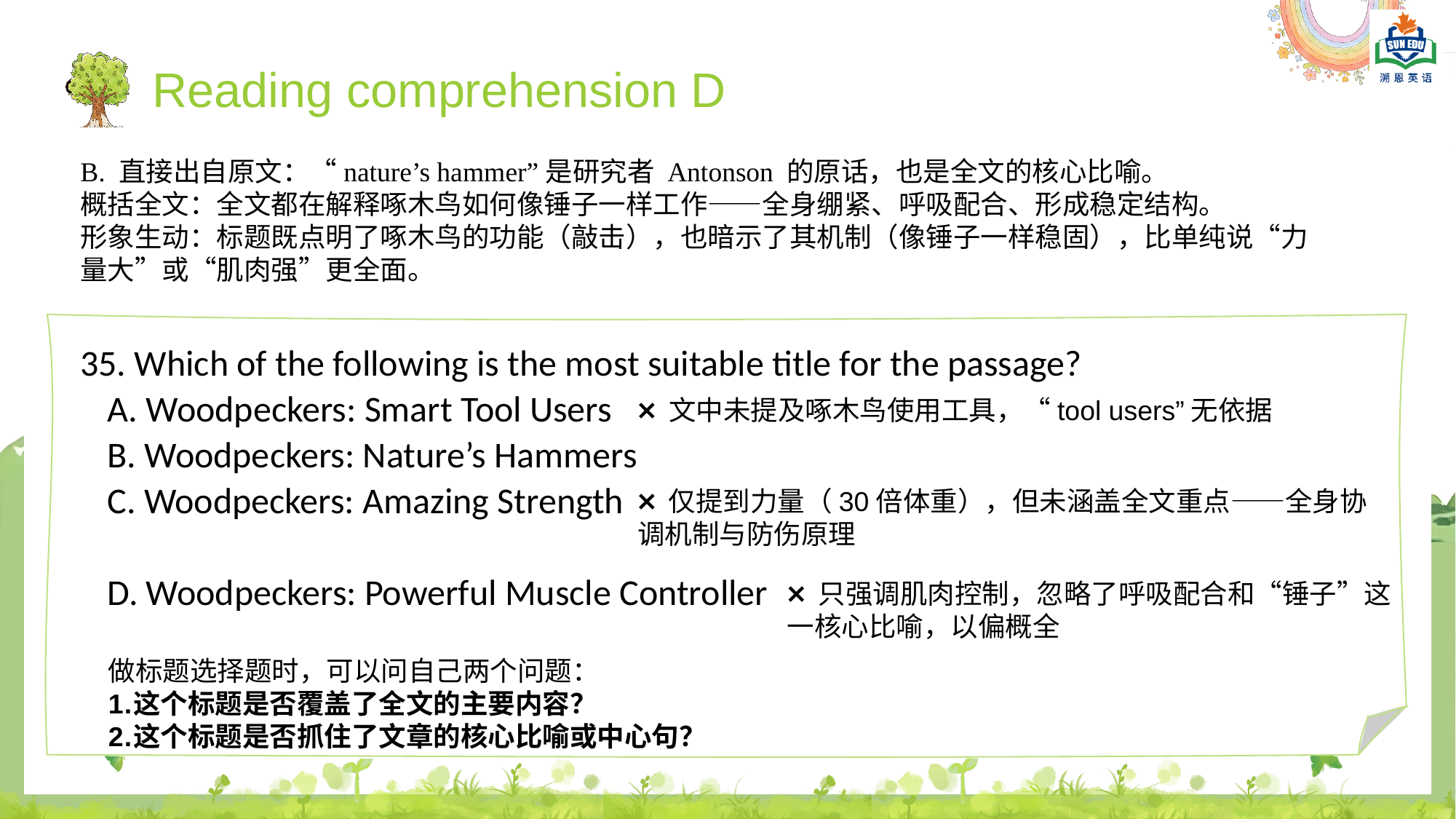

Reading comprehension D
B. 直接出自原文：“nature’s hammer”是研究者 Antonson 的原话，也是全文的核心比喻。
概括全文：全文都在解释啄木鸟如何像锤子一样工作——全身绷紧、呼吸配合、形成稳定结构。
形象生动：标题既点明了啄木鸟的功能（敲击），也暗示了其机制（像锤子一样稳固），比单纯说“力量大”或“肌肉强”更全面。

35. Which of the following is the most suitable title for the passage?
A. Woodpeckers: Smart Tool Users
B. Woodpeckers: Nature’s Hammers
C. Woodpeckers: Amazing Strength

D. Woodpeckers: Powerful Muscle Controller
❌ 文中未提及啄木鸟使用工具，“tool users”无依据
❌ 仅提到力量（30倍体重），但未涵盖全文重点——全身协调机制与防伤原理
❌ 只强调肌肉控制，忽略了呼吸配合和“锤子”这一核心比喻，以偏概全
做标题选择题时，可以问自己两个问题：
这个标题是否覆盖了全文的主要内容？
这个标题是否抓住了文章的核心比喻或中心句？